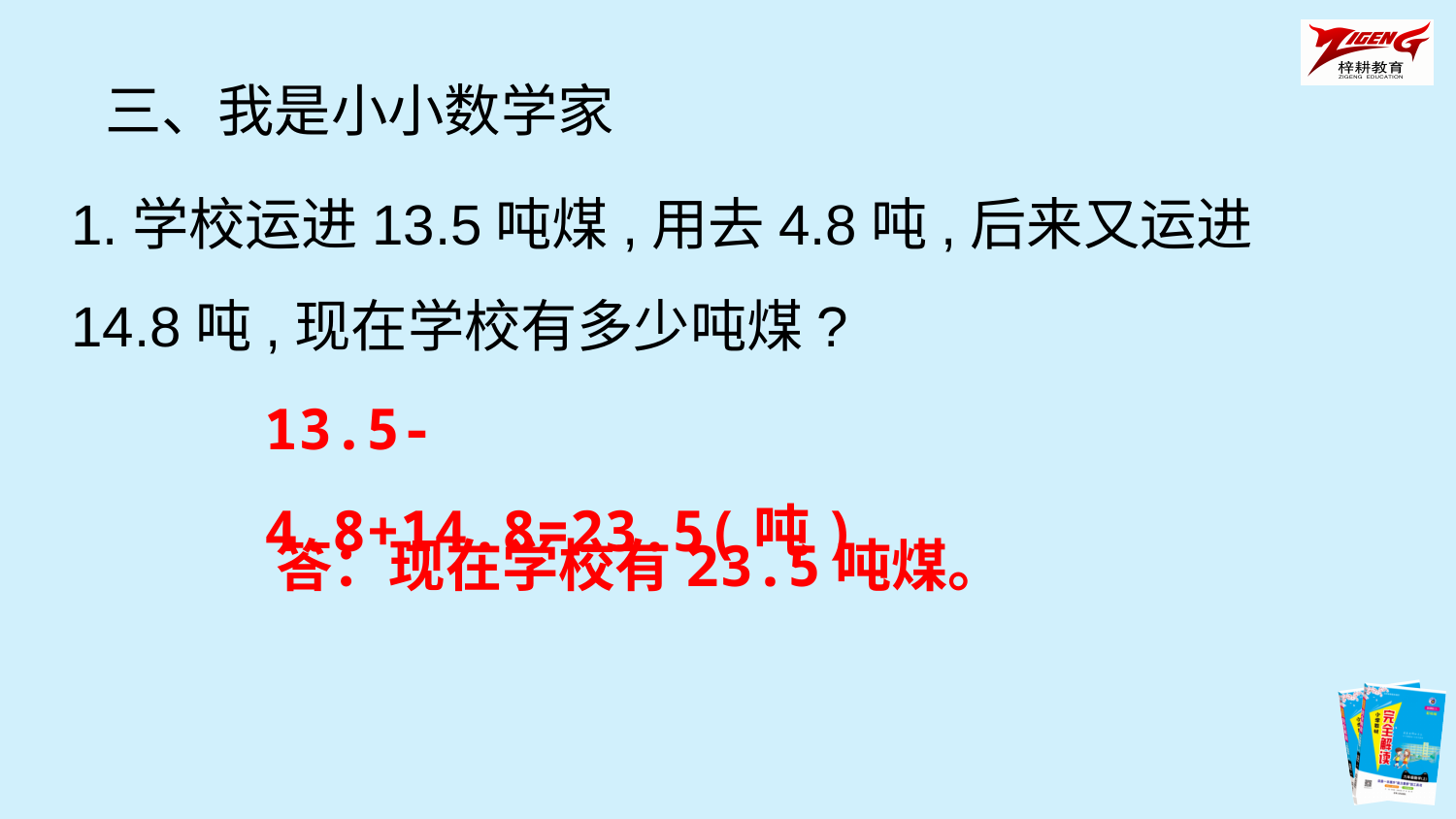

三、我是小小数学家
1.学校运进13.5吨煤,用去4.8吨,后来又运进14.8吨,现在学校有多少吨煤?
13.5-4.8+14.8=23.5(吨)
答：现在学校有23.5吨煤。